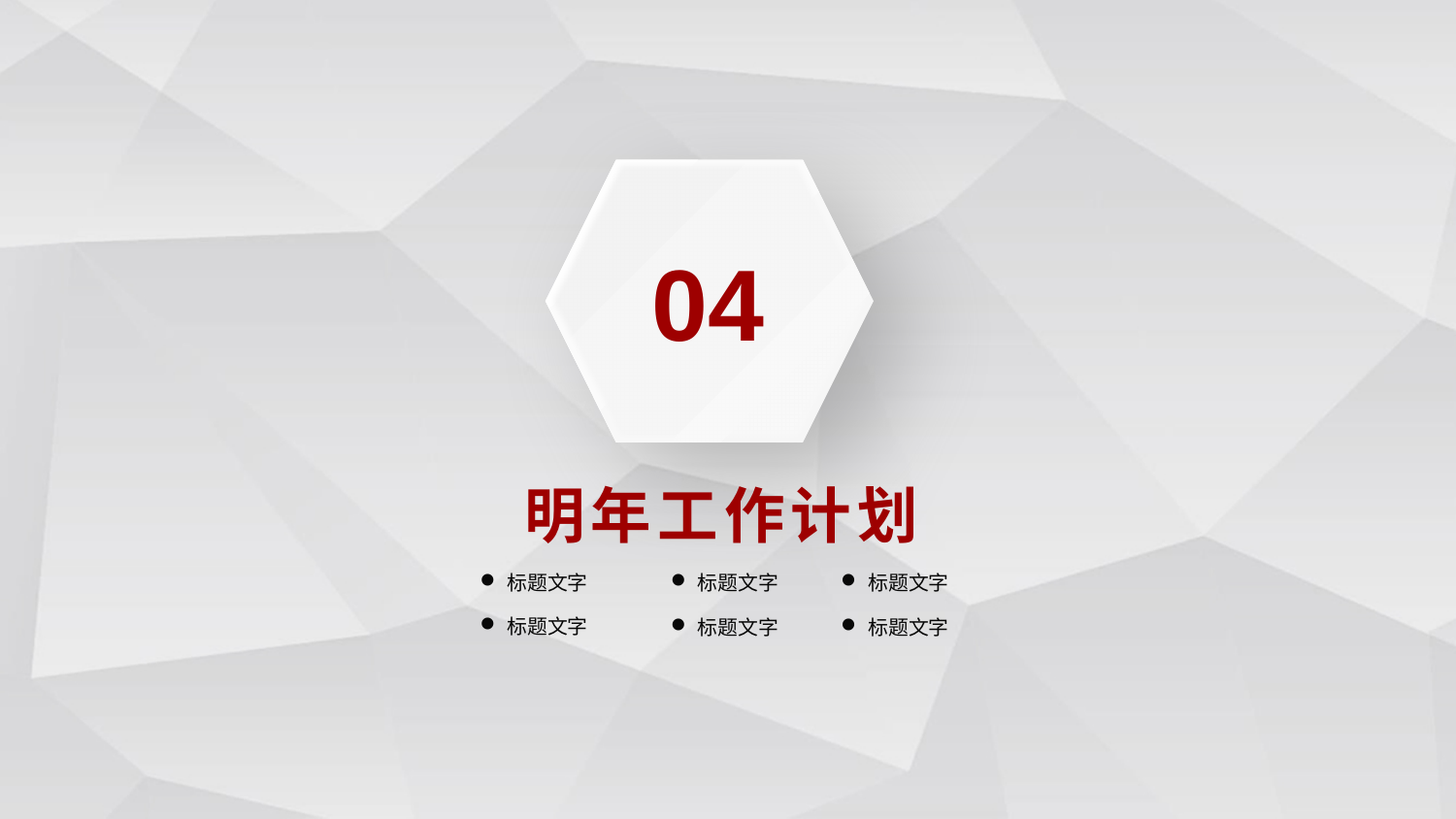

04
明年工作计划
标题文字
标题文字
标题文字
标题文字
标题文字
标题文字